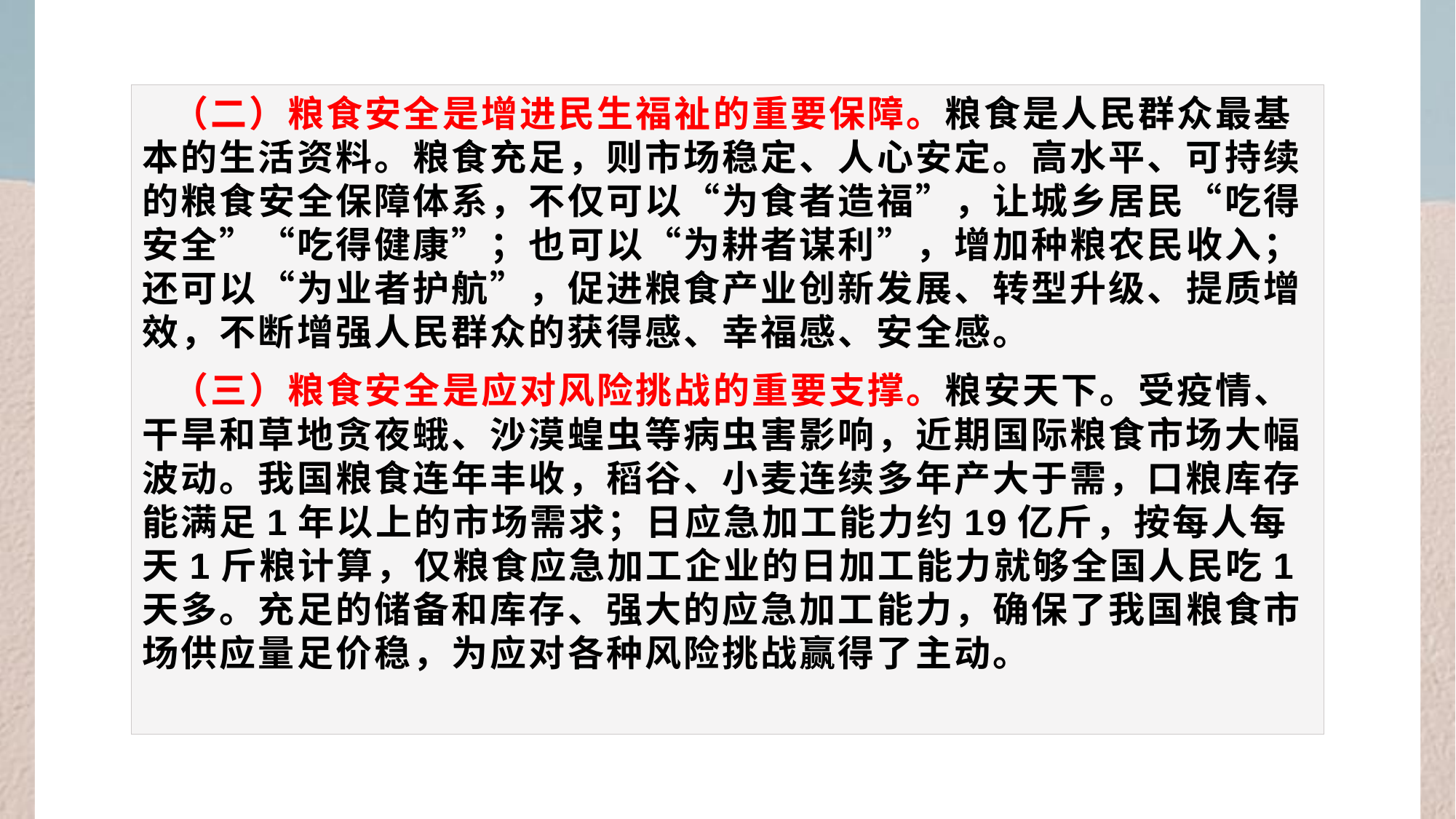

（二）粮食安全是增进民生福祉的重要保障。粮食是人民群众最基本的生活资料。粮食充足，则市场稳定、人心安定。高水平、可持续的粮食安全保障体系，不仅可以“为食者造福”，让城乡居民“吃得安全”“吃得健康”；也可以“为耕者谋利”，增加种粮农民收入；还可以“为业者护航”，促进粮食产业创新发展、转型升级、提质增效，不断增强人民群众的获得感、幸福感、安全感。
  （三）粮食安全是应对风险挑战的重要支撑。粮安天下。受疫情、干旱和草地贪夜蛾、沙漠蝗虫等病虫害影响，近期国际粮食市场大幅波动。我国粮食连年丰收，稻谷、小麦连续多年产大于需，口粮库存能满足1年以上的市场需求；日应急加工能力约19亿斤，按每人每天1斤粮计算，仅粮食应急加工企业的日加工能力就够全国人民吃1天多。充足的储备和库存、强大的应急加工能力，确保了我国粮食市场供应量足价稳，为应对各种风险挑战赢得了主动。